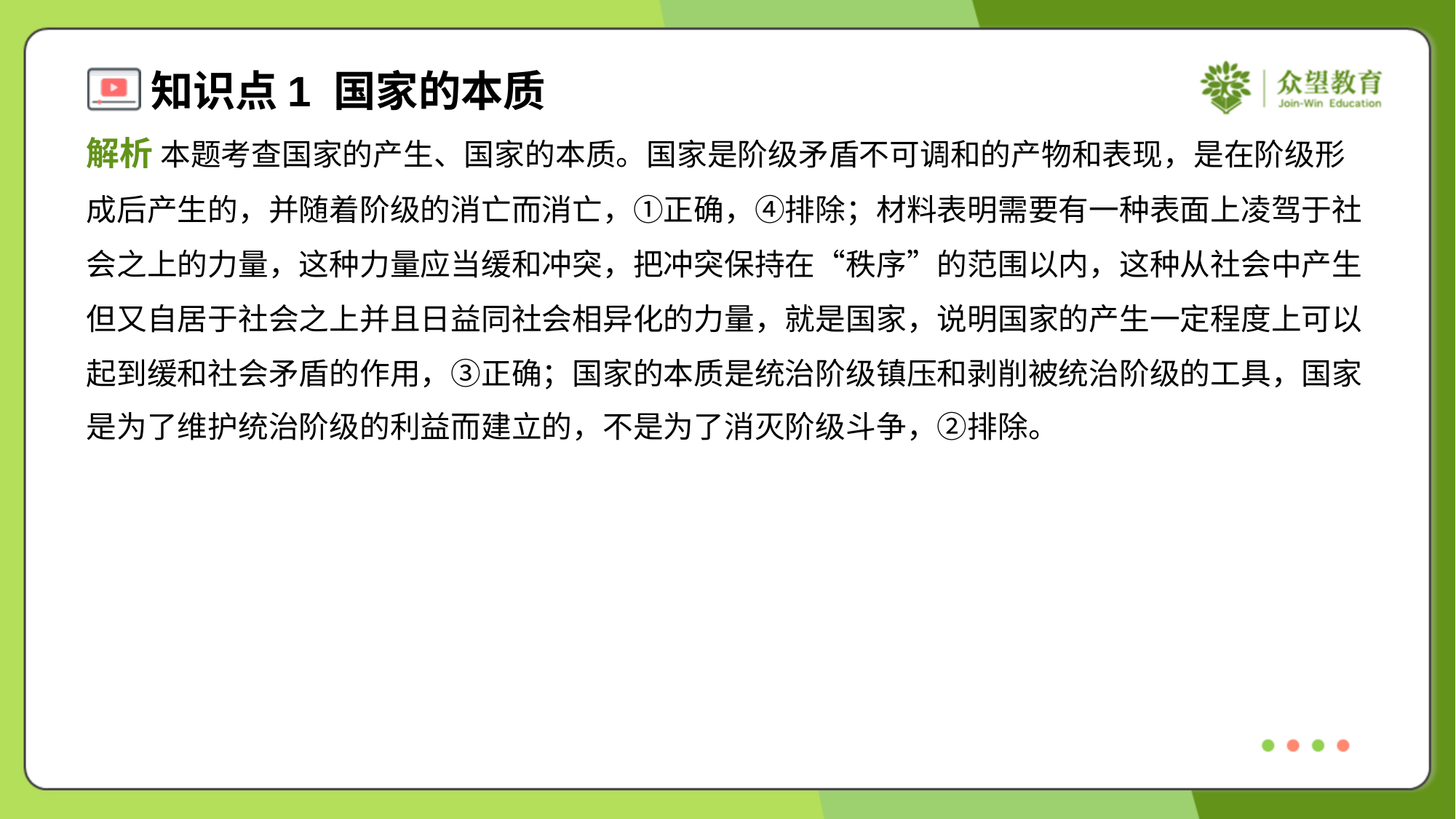

解析 本题考查国家的产生、国家的本质。国家是阶级矛盾不可调和的产物和表现，是在阶级形
成后产生的，并随着阶级的消亡而消亡，①正确，④排除；材料表明需要有一种表面上凌驾于社
会之上的力量，这种力量应当缓和冲突，把冲突保持在“秩序”的范围以内，这种从社会中产生
但又自居于社会之上并且日益同社会相异化的力量，就是国家，说明国家的产生一定程度上可以
起到缓和社会矛盾的作用，③正确；国家的本质是统治阶级镇压和剥削被统治阶级的工具，国家
是为了维护统治阶级的利益而建立的，不是为了消灭阶级斗争，②排除。